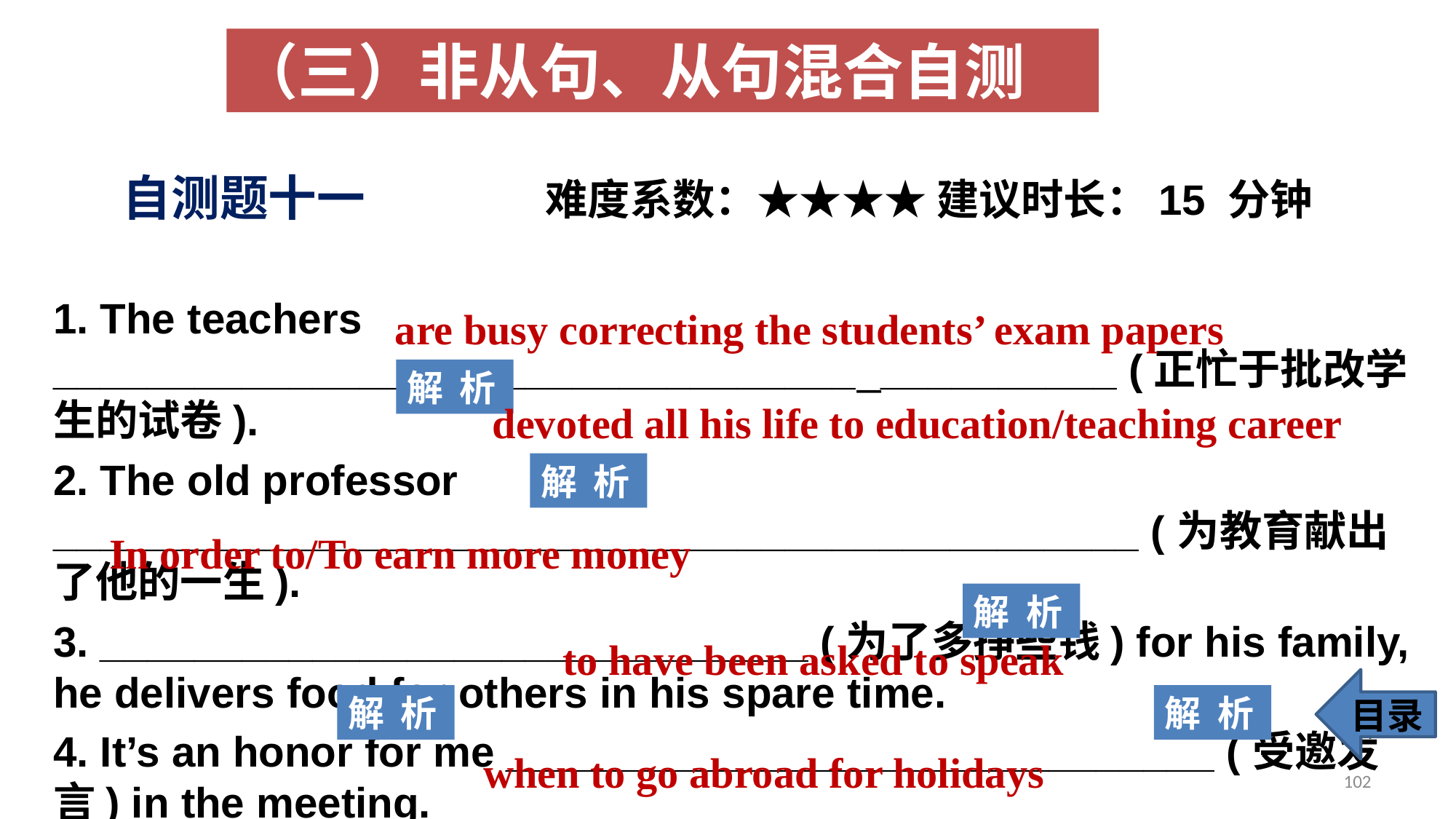

（三）非从句、从句混合自测
# 自测题十一
                                                  难度系数：★★★★ 建议时长：15 分钟

1. The teachers _____________________________________________ (正忙于批改学生的试卷).
2. The old professor ______________________________________________ (为教育献出了他的一生).
3. ______________________________ (为了多挣些钱) for his family, he delivers food for others in his spare time.
4. It’s an honor for me ______________________________ (受邀发言) in the meeting.
5. Have you decided ___________________________ (何时去国外度假)?

are busy correcting the students’ exam papers
解  析
devoted all his life to education/teaching career
解  析
In order to/To earn more money
解  析
to have been asked to speak
目录
解  析
解  析
when to go abroad for holidays
102